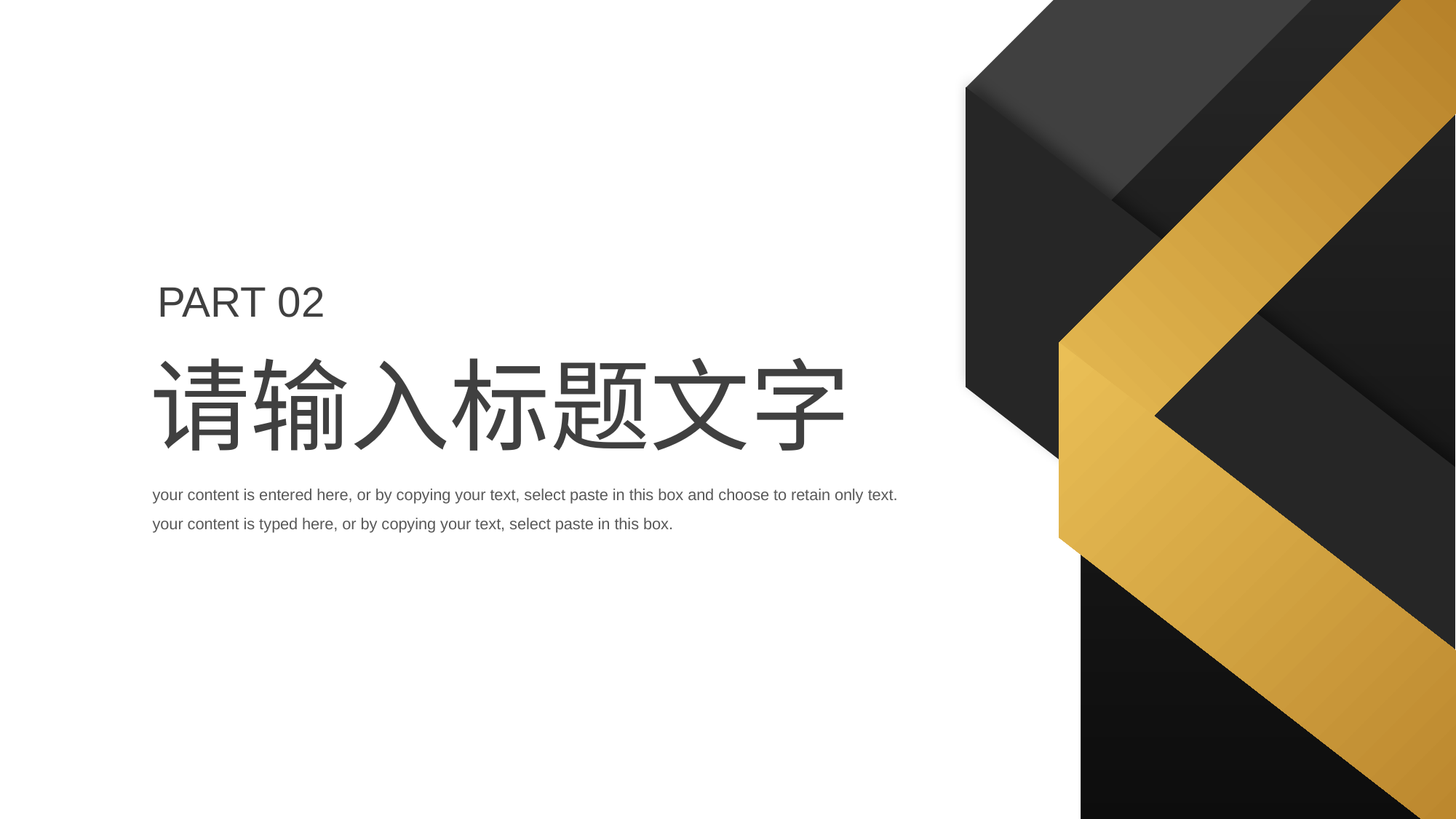

PART 02
请输入标题文字
your content is entered here, or by copying your text, select paste in this box and choose to retain only text. your content is typed here, or by copying your text, select paste in this box.